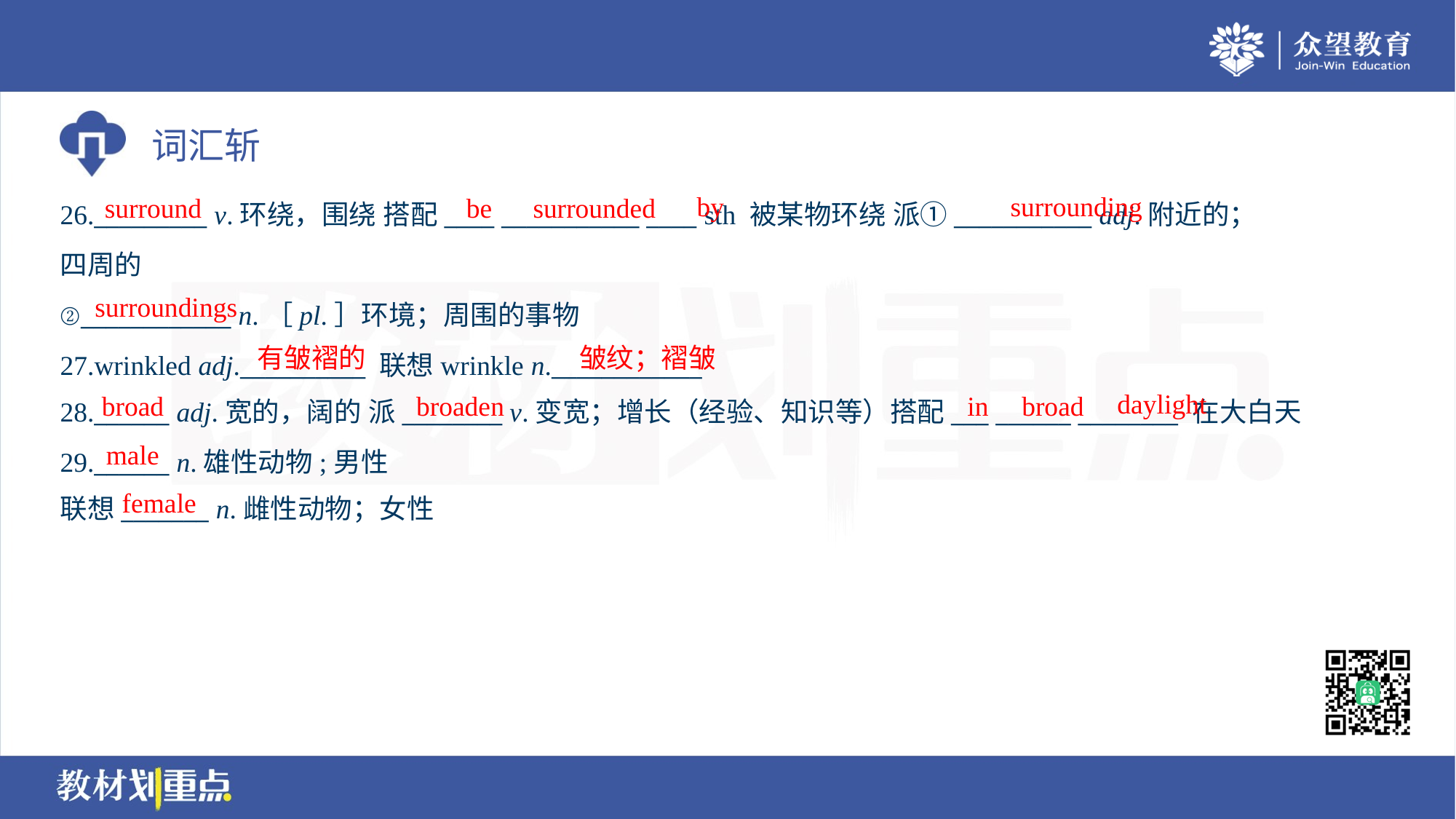

by
surrounding
surround
be
surrounded
26._________ v.环绕，围绕 搭配____ ___________ ____ sth 被某物环绕 派①___________ adj.附近的；
四周的
②____________ n.［pl.］环境；周围的事物
27.wrinkled adj.__________ 联想wrinkle n.____________
28.______ adj.宽的，阔的 派________ v.变宽；增长（经验、知识等）搭配___ ______ ________ 在大白天
surroundings
有皱褶的
皱纹；褶皱
daylight
broad
broaden
in
broad
male
29.______ n.雄性动物;男性
联想_______ n.雌性动物；女性
female